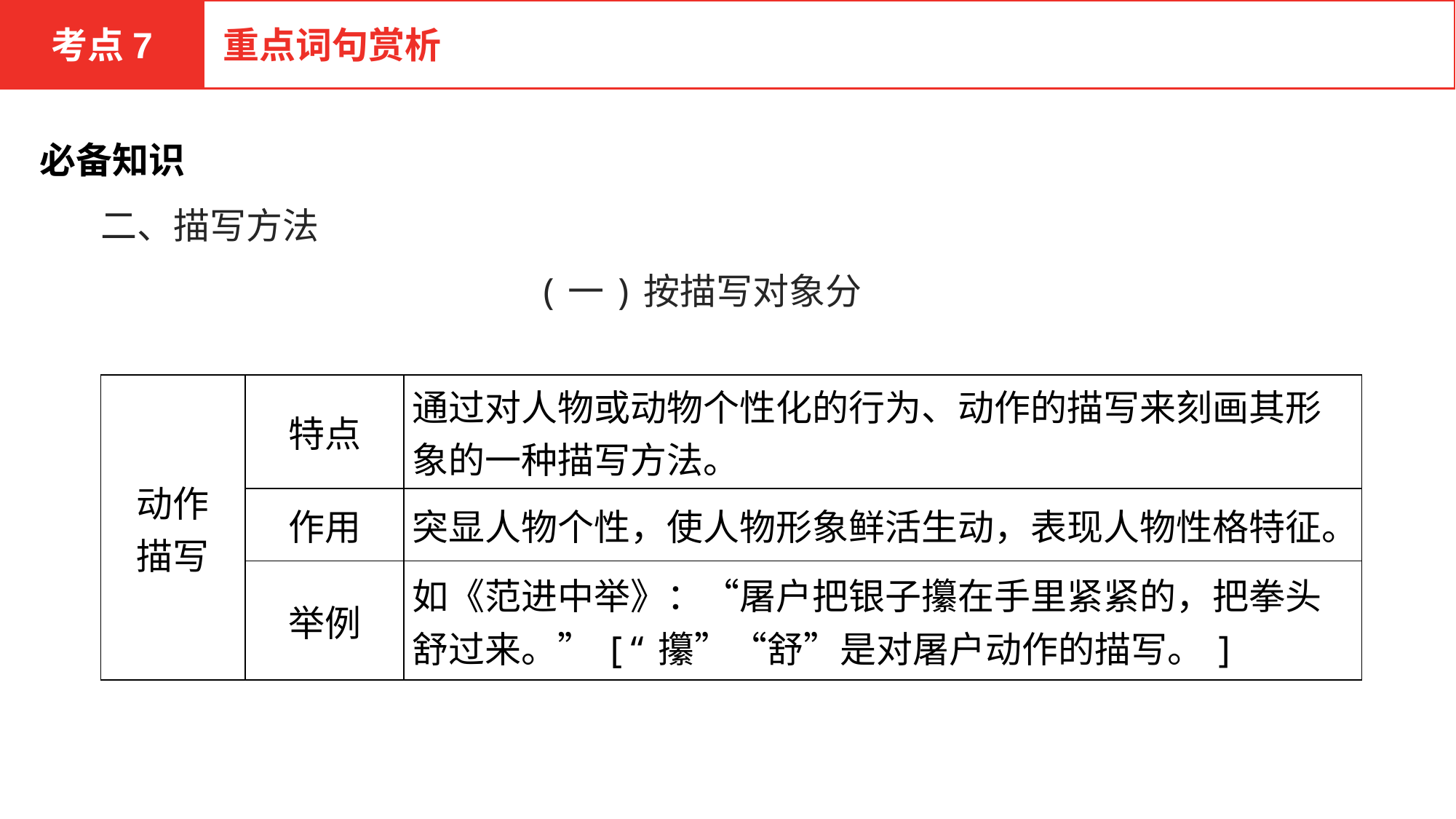

考点7
重点词句赏析
必备知识
二、描写方法
(一)按描写对象分

| 动作 描写 | 特点 | 通过对人物或动物个性化的行为、动作的描写来刻画其形象的一种描写方法。 |
| --- | --- | --- |
|  | 作用 | 突显人物个性，使人物形象鲜活生动，表现人物性格特征。 |
|  | 举例 | 如《范进中举》：“屠户把银子攥在手里紧紧的，把拳头舒过来。”[“攥”“舒”是对屠户动作的描写。] |